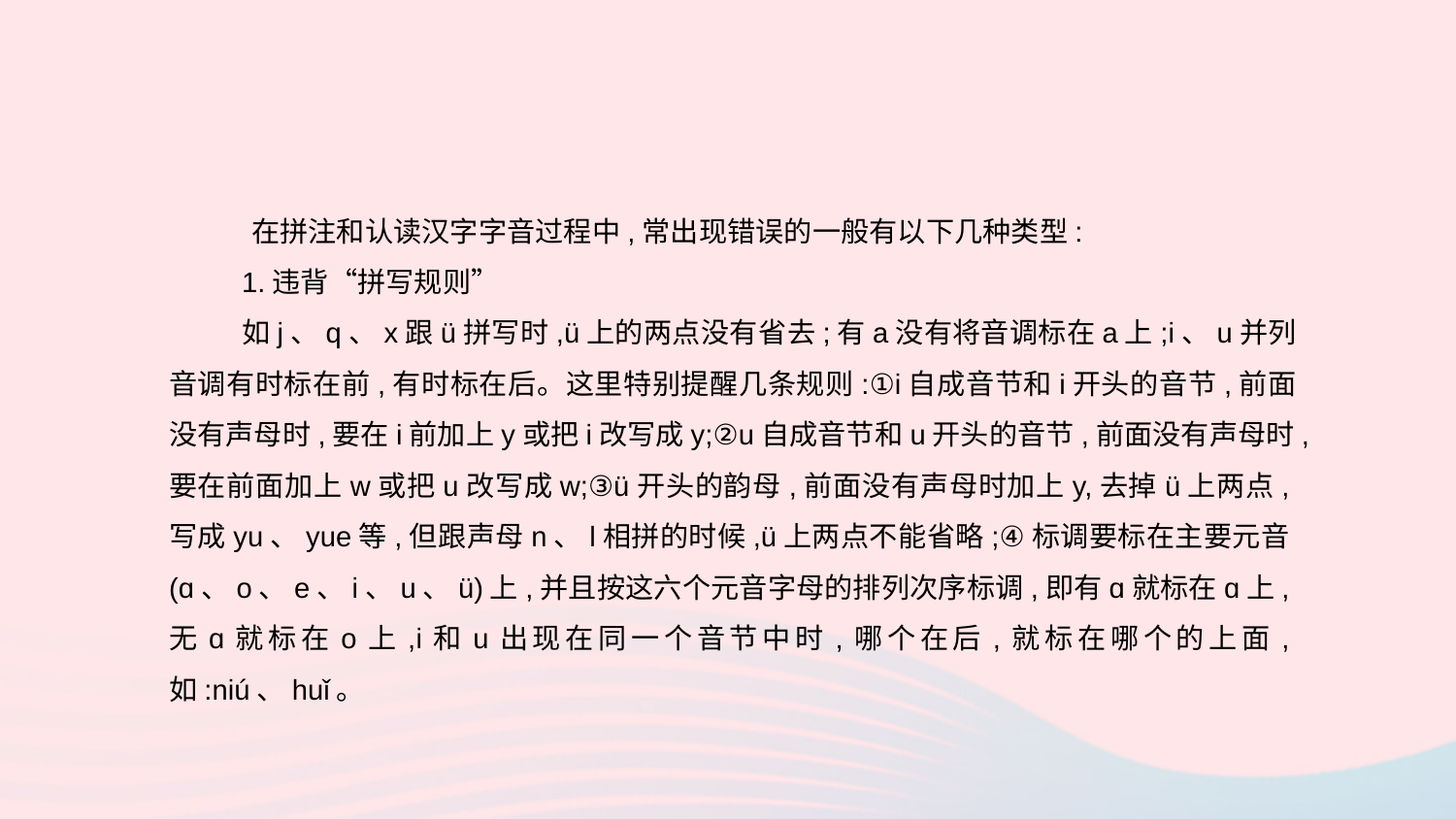

在拼注和认读汉字字音过程中,常出现错误的一般有以下几种类型:
1.违背“拼写规则”
如j、q、x跟ü拼写时,ü上的两点没有省去;有a没有将音调标在a上;i、u并列音调有时标在前,有时标在后。这里特别提醒几条规则:①i自成音节和i开头的音节,前面没有声母时,要在i前加上y或把i改写成y;②u自成音节和u开头的音节,前面没有声母时,要在前面加上w或把u改写成w;③ü开头的韵母,前面没有声母时加上y,去掉ü上两点,写成yu、yue等,但跟声母n、l相拼的时候,ü上两点不能省略;④标调要标在主要元音(ɑ、o、e、i、u、ü)上,并且按这六个元音字母的排列次序标调,即有ɑ就标在ɑ上,无ɑ就标在o上,i和u出现在同一个音节中时,哪个在后,就标在哪个的上面,如:niú、huǐ。